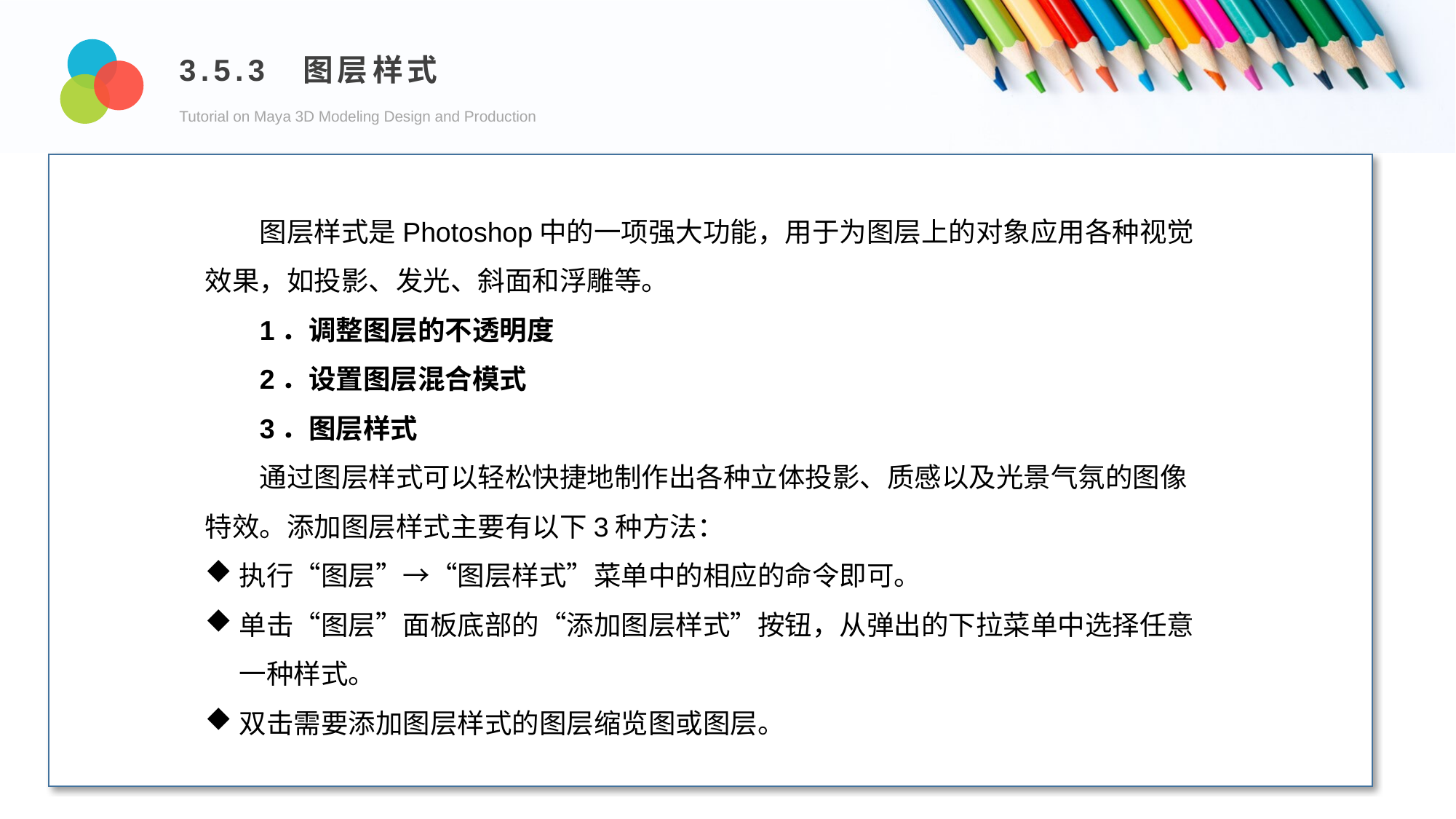

3.5.3  图层样式
Tutorial on Maya 3D Modeling Design and Production
Design and Production
图层样式是Photoshop中的一项强大功能，用于为图层上的对象应用各种视觉效果，如投影、发光、斜面和浮雕等。
1．调整图层的不透明度
2．设置图层混合模式
3．图层样式
通过图层样式可以轻松快捷地制作出各种立体投影、质感以及光景气氛的图像特效。添加图层样式主要有以下3种方法：
执行“图层”→“图层样式”菜单中的相应的命令即可。
单击“图层”面板底部的“添加图层样式”按钮，从弹出的下拉菜单中选择任意一种样式。
双击需要添加图层样式的图层缩览图或图层。